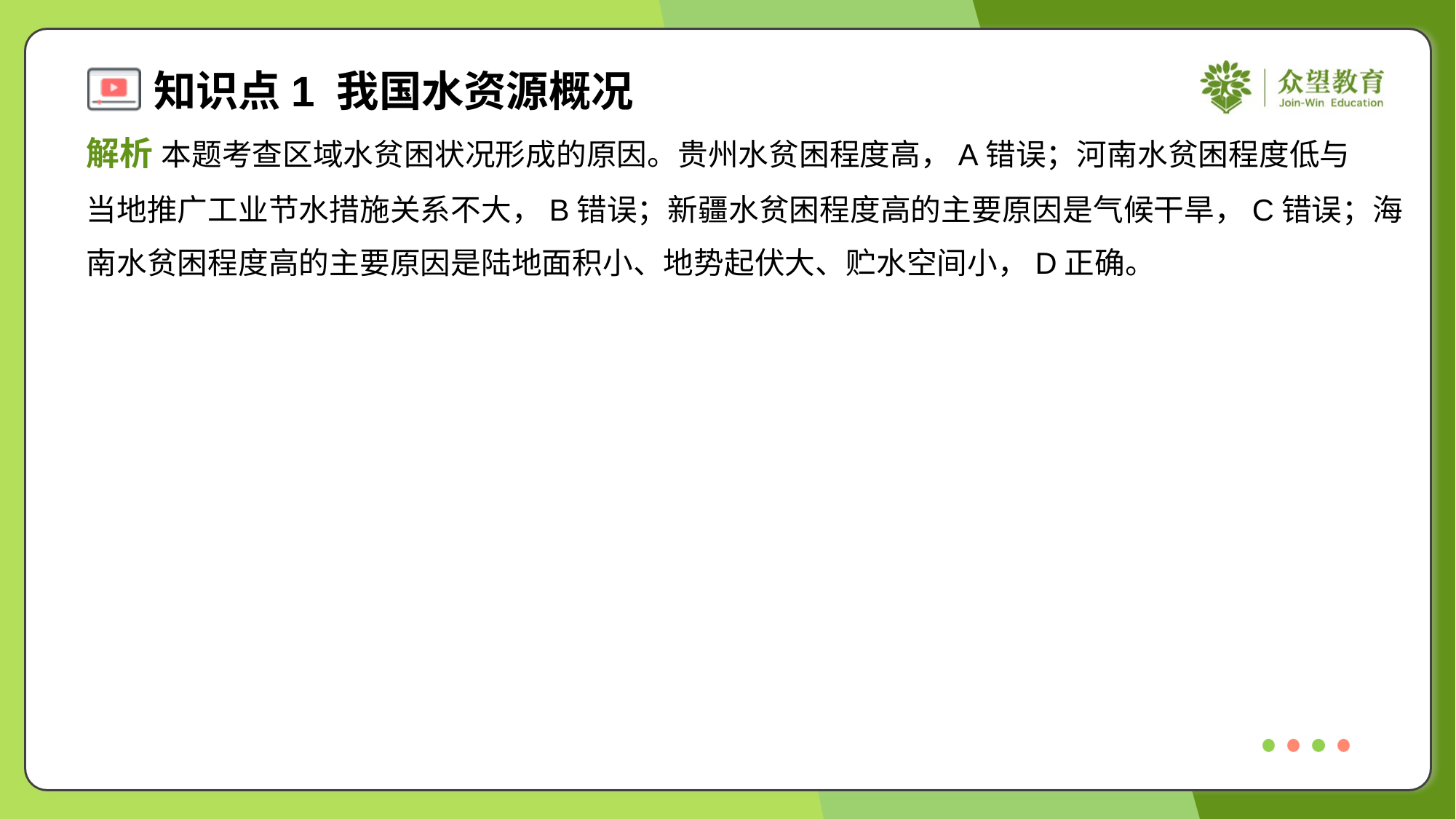

解析 本题考查区域水贫困状况形成的原因。贵州水贫困程度高，A错误；河南水贫困程度低与
当地推广工业节水措施关系不大，B错误；新疆水贫困程度高的主要原因是气候干旱，C错误；海
南水贫困程度高的主要原因是陆地面积小、地势起伏大、贮水空间小，D正确。